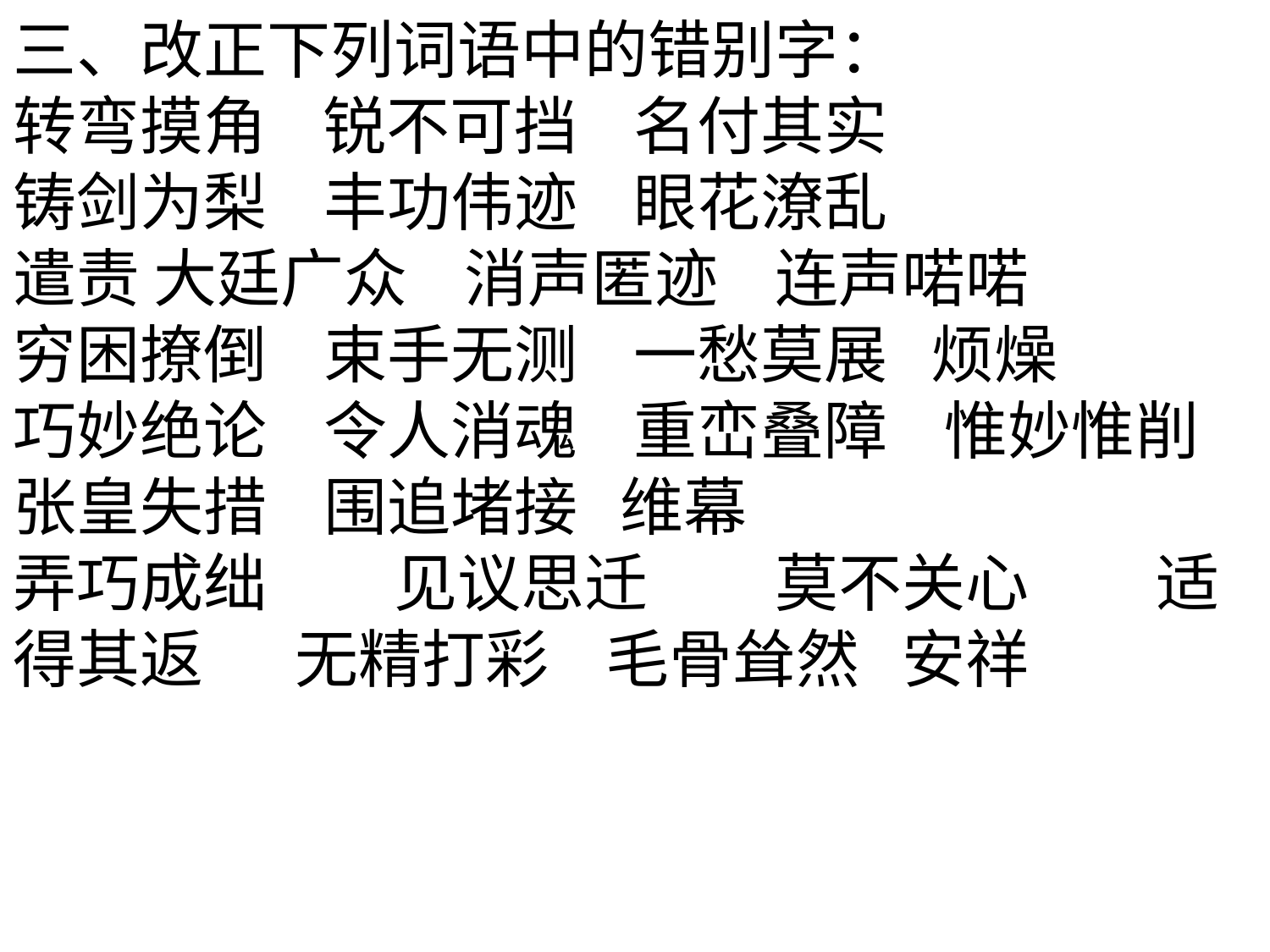

三、改正下列词语中的错别字：
转弯摸角    锐不可挡    名付其实
铸剑为梨    丰功伟迹    眼花潦乱
遣责 大廷广众    消声匿迹    连声喏喏
穷困撩倒    束手无测    一愁莫展   烦燥
巧妙绝论    令人消魂    重峦叠障    惟妙惟削    张皇失措    围追堵接   维幕
弄巧成绌　　见议思迁　　莫不关心　　适得其返　  无精打彩    毛骨耸然   安祥